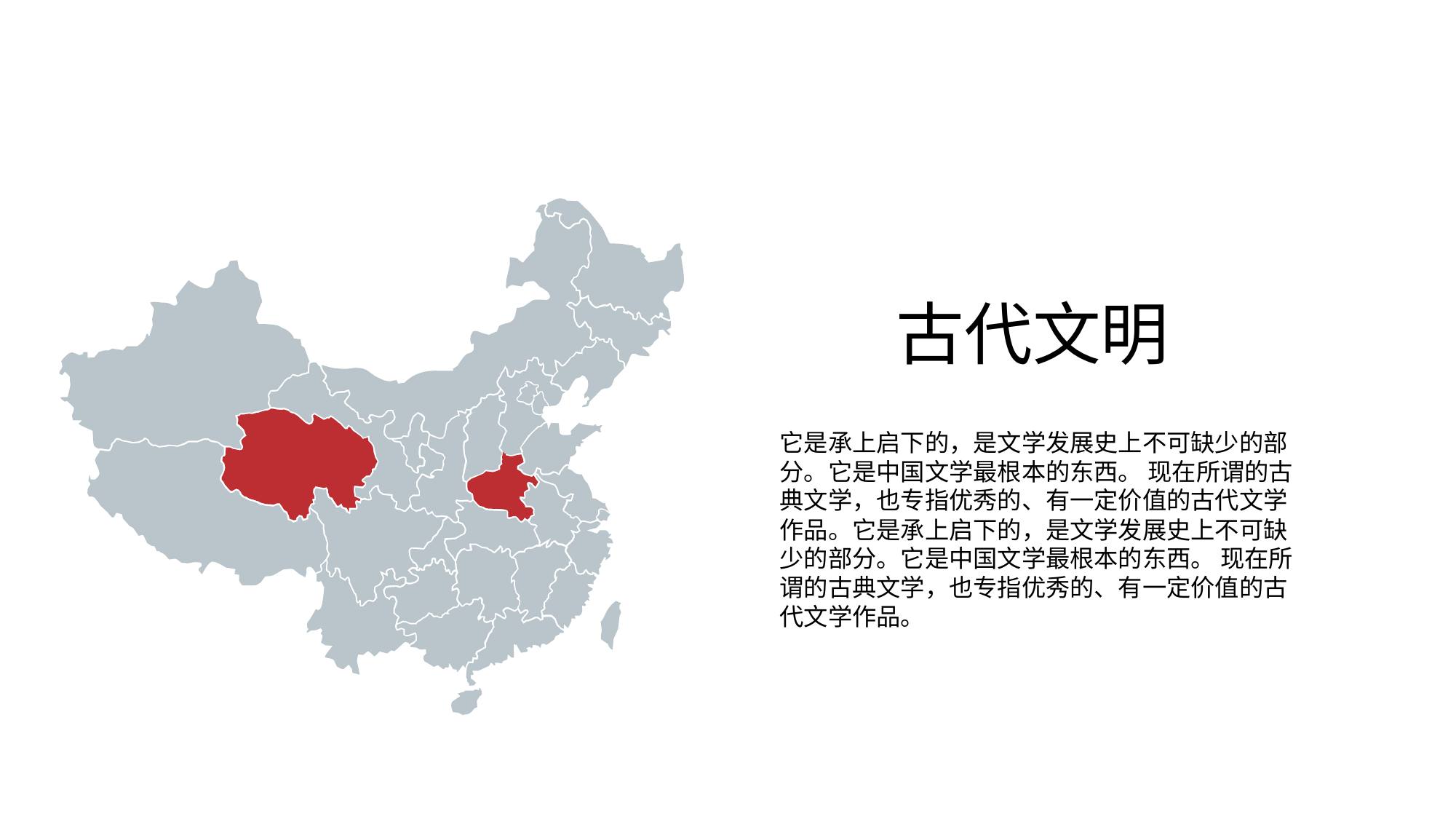

古代文明

它是承上启下的，是文学发展史上不可缺少的部分。它是中国文学最根本的东西。 现在所谓的古典文学，也专指优秀的、有一定价值的古代文学作品。它是承上启下的，是文学发展史上不可缺少的部分。它是中国文学最根本的东西。 现在所谓的古典文学，也专指优秀的、有一定价值的古代文学作品。